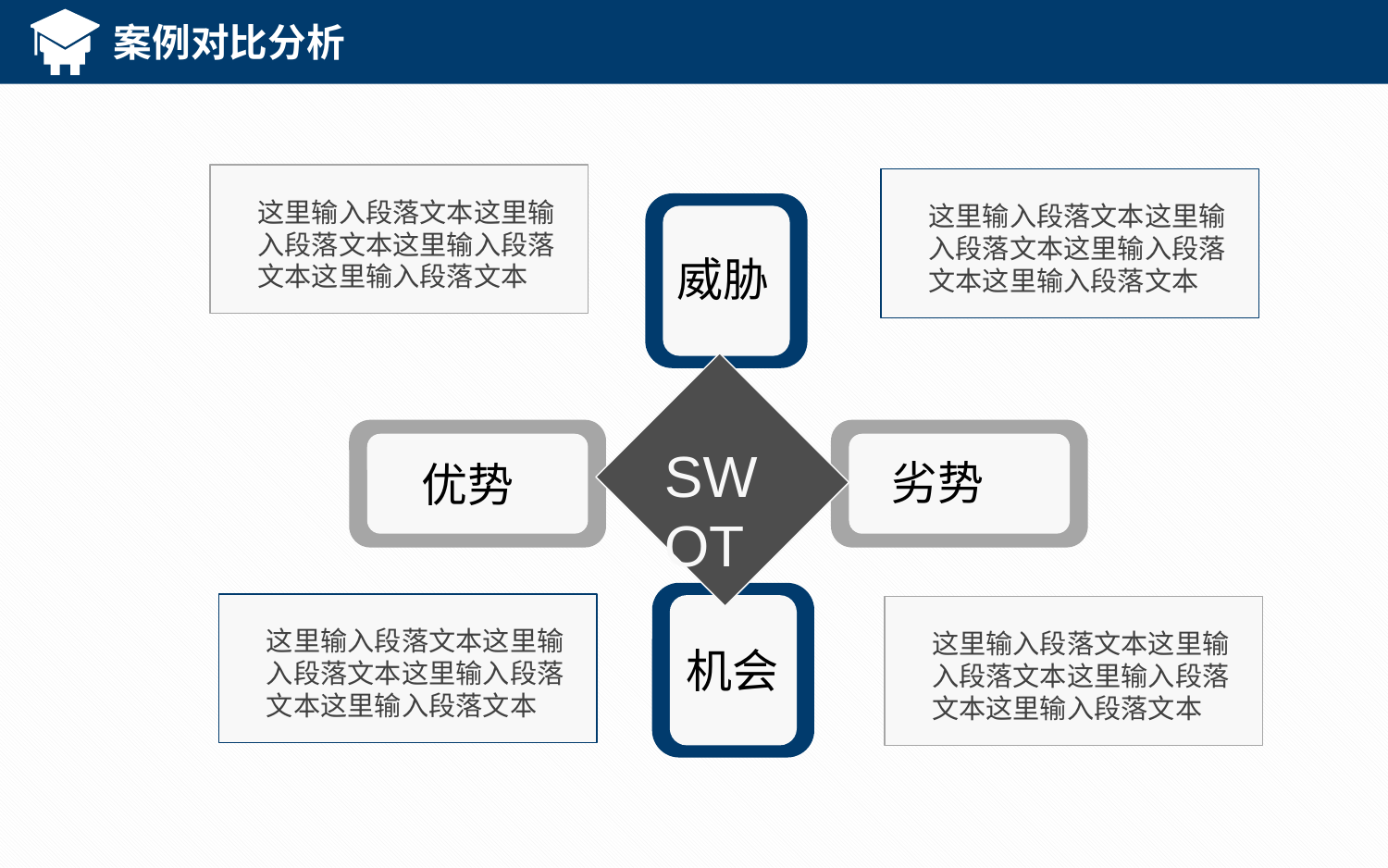

案例对比分析

这里输入段落文本这里输入段落文本这里输入段落文本这里输入段落文本

这里输入段落文本这里输入段落文本这里输入段落文本这里输入段落文本

威胁

SWOT
劣势
优势

这里输入段落文本这里输入段落文本这里输入段落文本这里输入段落文本

这里输入段落文本这里输入段落文本这里输入段落文本这里输入段落文本

机会